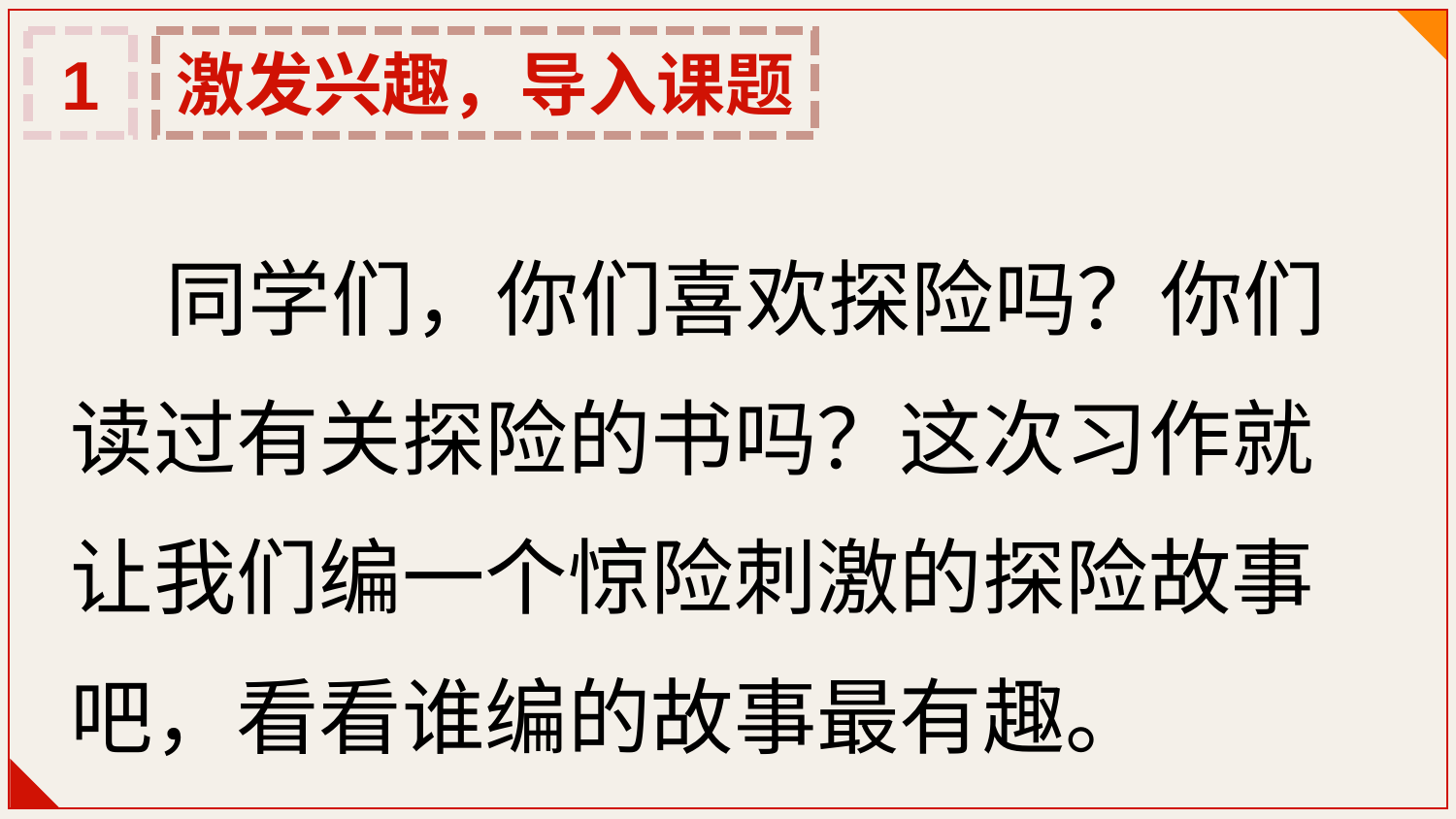

1
激发兴趣，导入课题
    同学们，你们喜欢探险吗？你们读过有关探险的书吗？这次习作就让我们编一个惊险刺激的探险故事吧，看看谁编的故事最有趣。